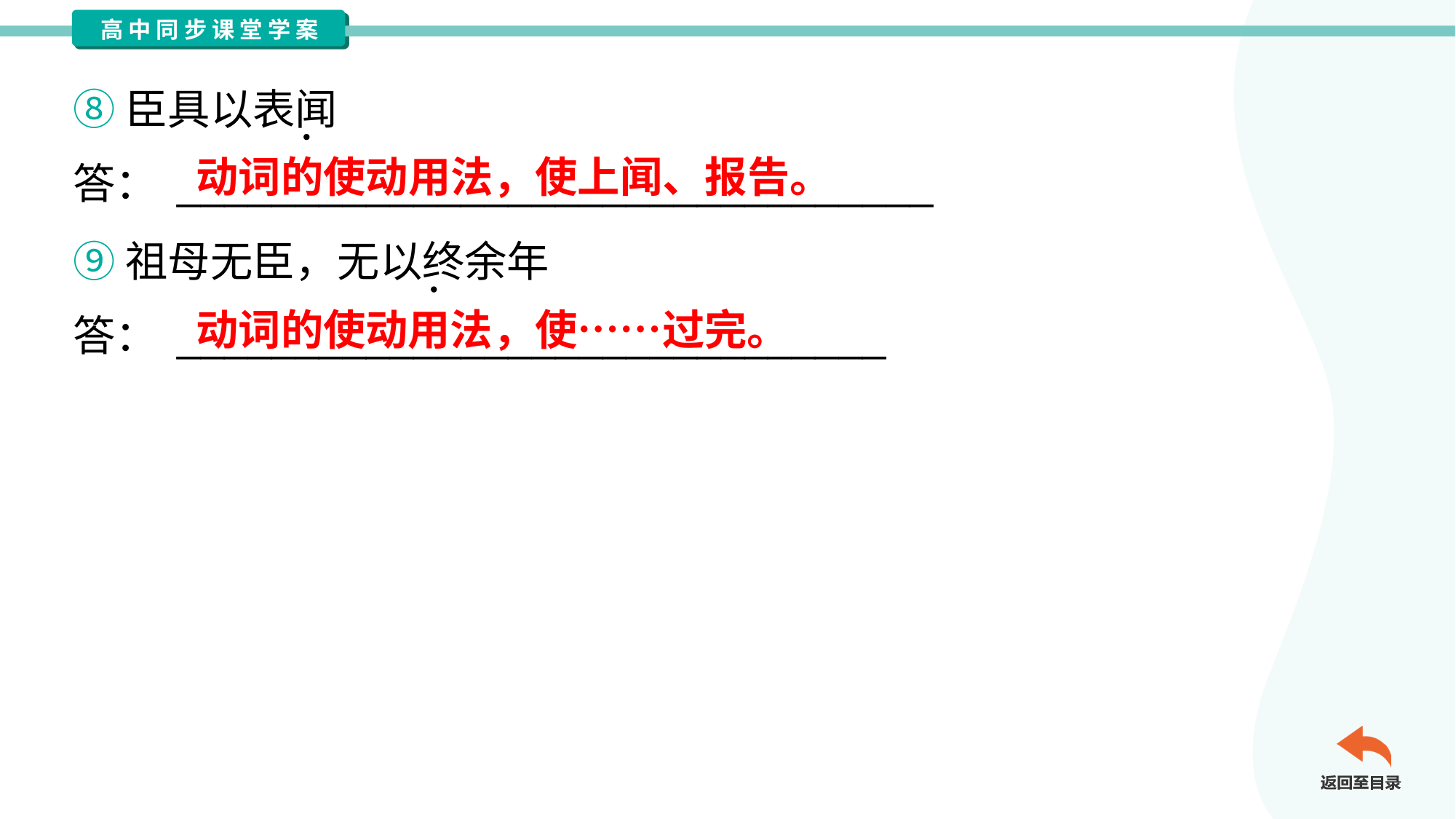

⑧臣具以表闻
答： ________________________________
动词的使动用法，使上闻、报告。

⑨祖母无臣，无以终余年
答： ______________________________
动词的使动用法，使……过完。